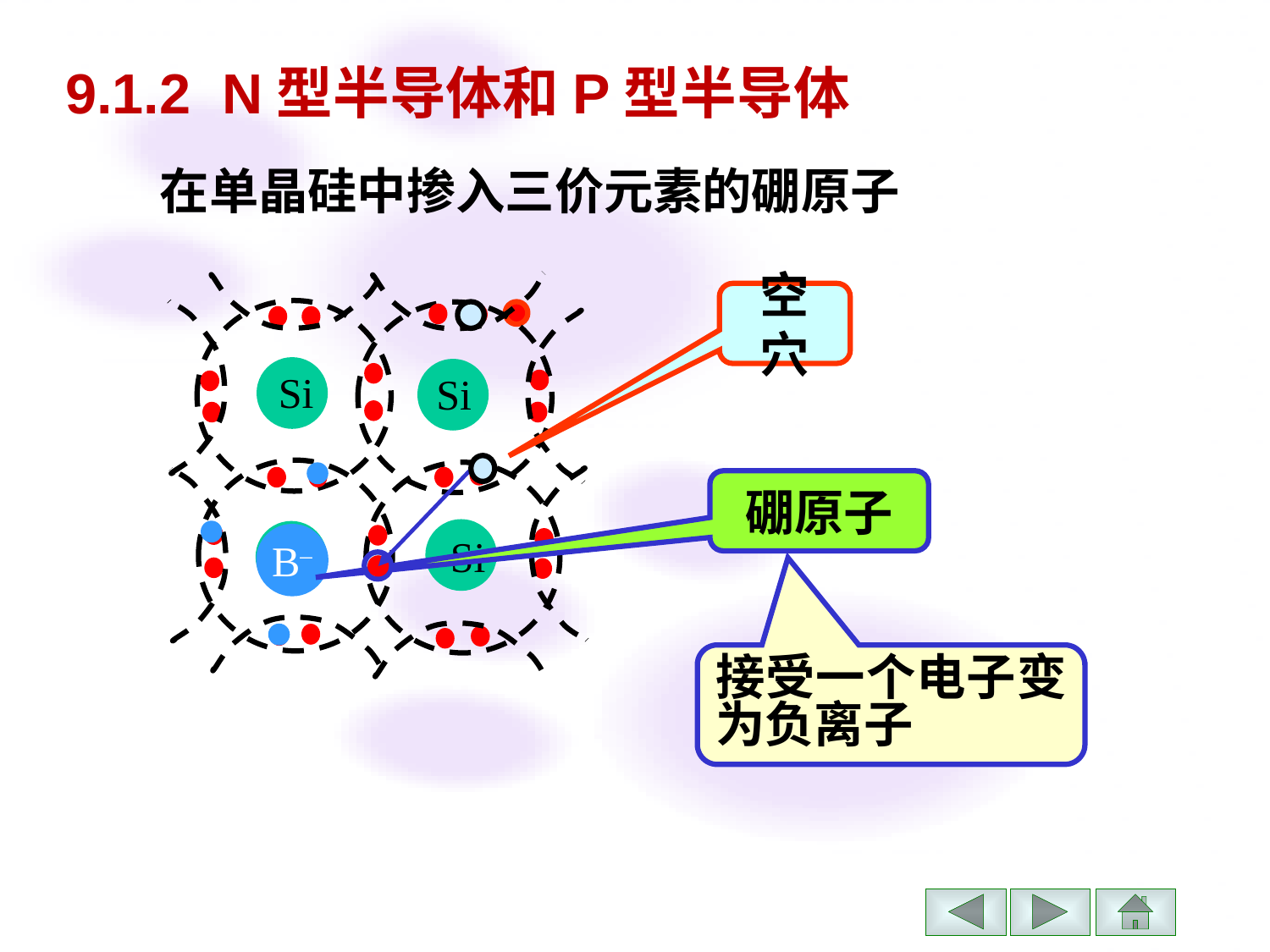

9.1.2  N型半导体和P型半导体
在单晶硅中掺入三价元素的硼原子

 Si
 Si

 Si

 Si

空穴

硼原子

B–

接受一个电子变为负离子